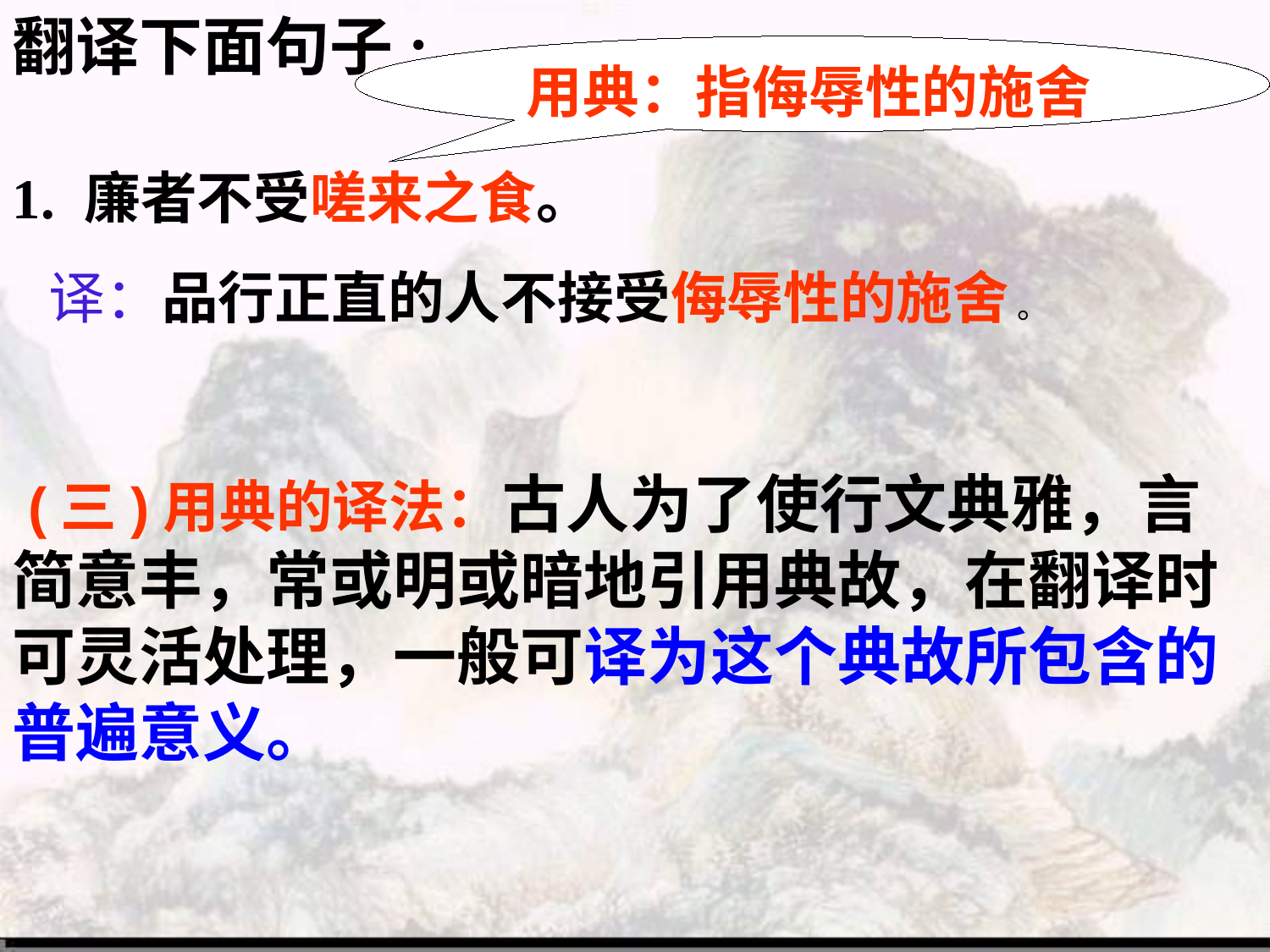

翻译下面句子:
用典：指侮辱性的施舍

1. 廉者不受嗟来之食。
    译：品行正直的人不接受侮辱性的施舍 。
 (三)用典的译法：古人为了使行文典雅，言简意丰，常或明或暗地引用典故，在翻译时可灵活处理，一般可译为这个典故所包含的普遍意义。